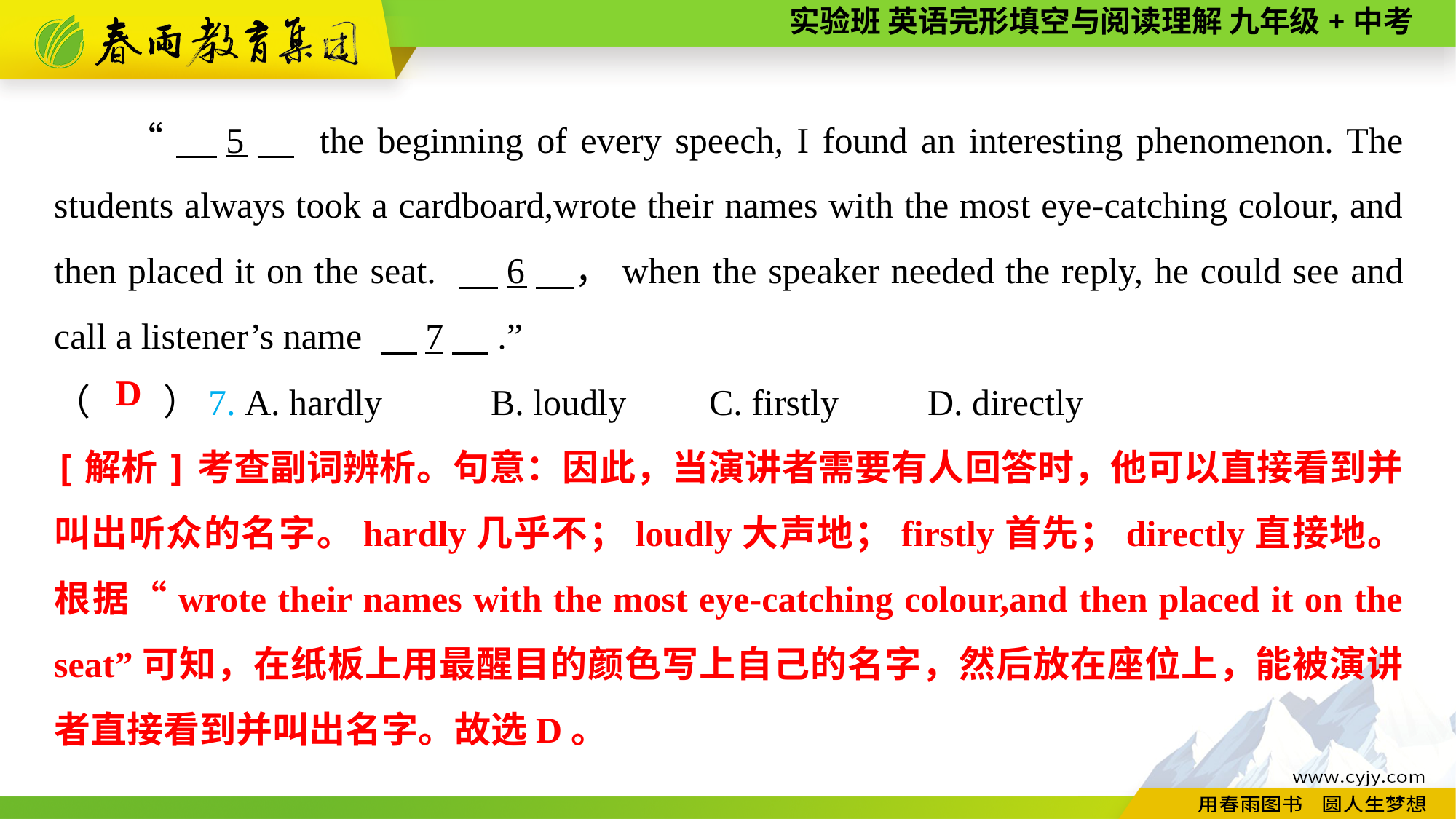

“　5　 the beginning of every speech, I found an interesting phenomenon. The students always took a cardboard,wrote their names with the most eye-catching colour, and then placed it on the seat. 　6　，when the speaker needed the reply, he could see and call a listener’s name 　7　.”
（　　）7. A. hardly	B. loudly	C. firstly	D. directly
D
[解析]考查副词辨析。句意：因此，当演讲者需要有人回答时，他可以直接看到并叫出听众的名字。hardly几乎不；loudly大声地；firstly首先；directly直接地。根据“wrote their names with the most eye-catching colour,and then placed it on the seat”可知，在纸板上用最醒目的颜色写上自己的名字，然后放在座位上，能被演讲者直接看到并叫出名字。故选D。